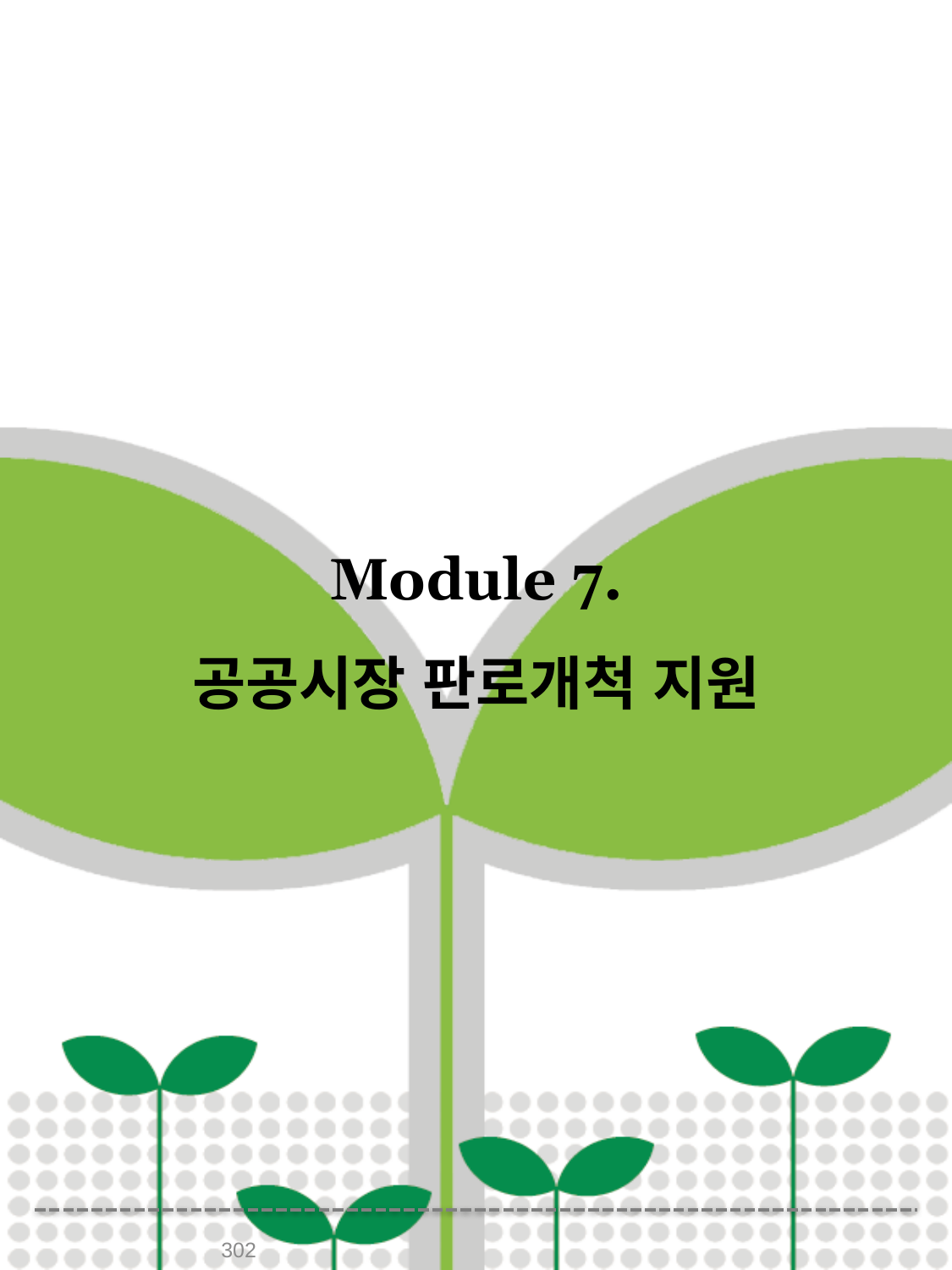

# Module 7. 공공시장 판로개척 지원
302